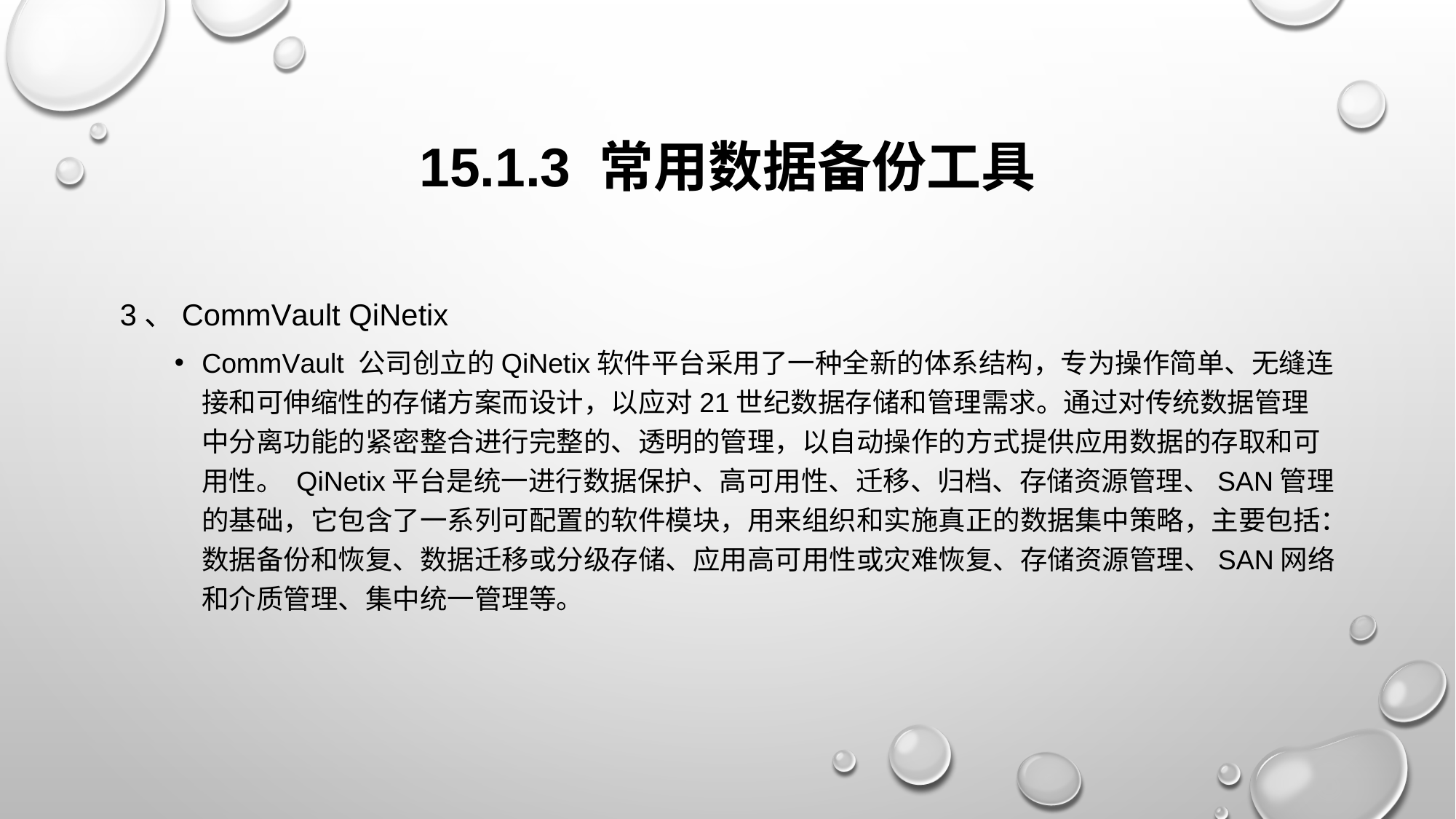

# 15.1.3 常用数据备份工具
3、CommVault QiNetix
CommVault 公司创立的QiNetix软件平台采用了一种全新的体系结构，专为操作简单、无缝连接和可伸缩性的存储方案而设计，以应对21世纪数据存储和管理需求。通过对传统数据管理中分离功能的紧密整合进行完整的、透明的管理，以自动操作的方式提供应用数据的存取和可用性。 QiNetix平台是统一进行数据保护、高可用性、迁移、归档、存储资源管理、SAN管理的基础，它包含了一系列可配置的软件模块，用来组织和实施真正的数据集中策略，主要包括：数据备份和恢复、数据迁移或分级存储、应用高可用性或灾难恢复、存储资源管理、SAN网络和介质管理、集中统一管理等。